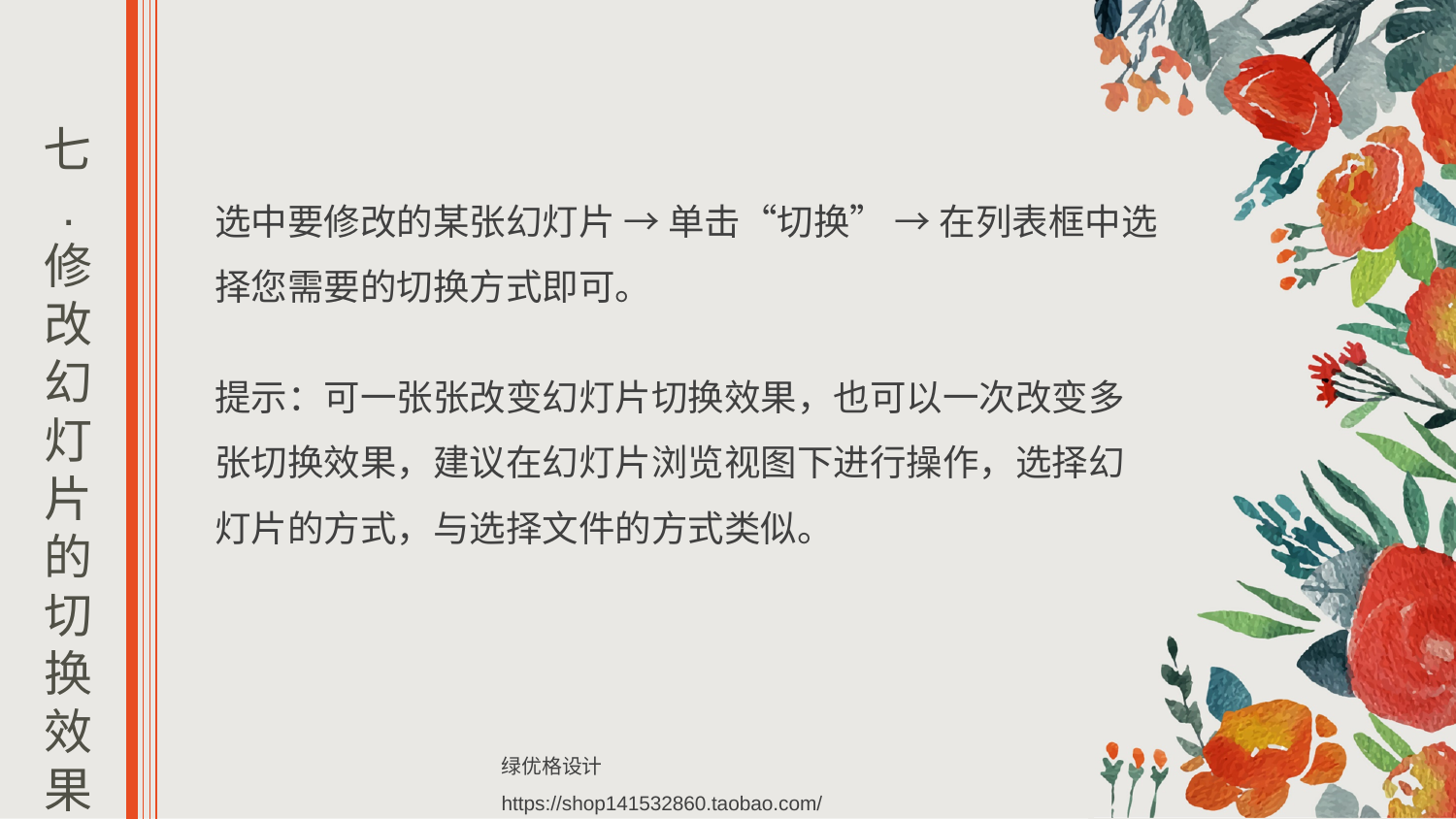

七.
修改幻灯片的切换效果
选中要修改的某张幻灯片 → 单击“切换” → 在列表框中选择您需要的切换方式即可。
提示：可一张张改变幻灯片切换效果，也可以一次改变多张切换效果，建议在幻灯片浏览视图下进行操作，选择幻灯片的方式，与选择文件的方式类似。